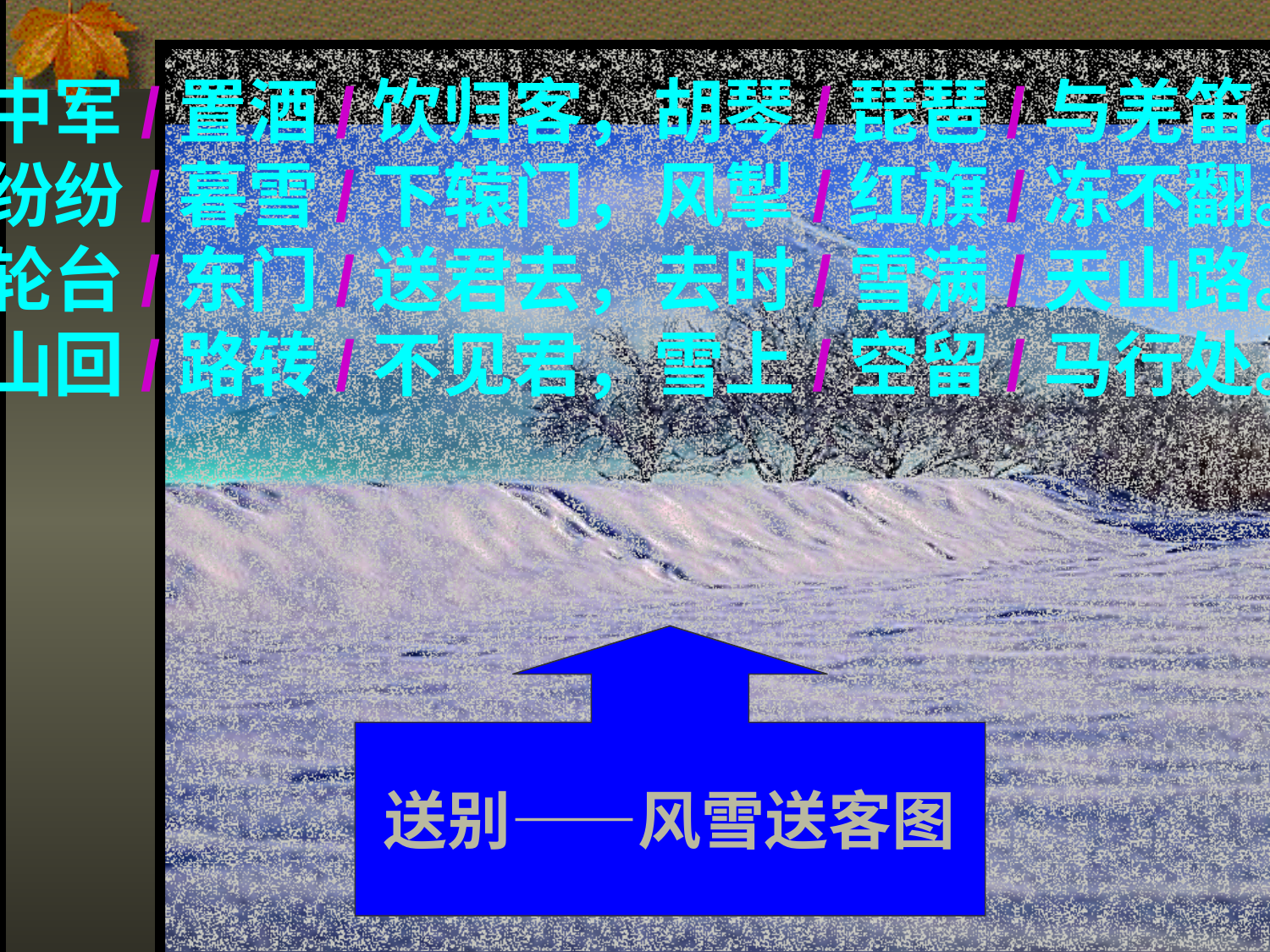

中军/置酒/饮归客，胡琴/琵琶/与羌笛。
纷纷/暮雪/下辕门，风掣/红旗/冻不翻。
轮台/东门/送君去，去时/雪满/天山路。
山回/路转/不见君，雪上/空留/马行处。
送别——风雪送客图